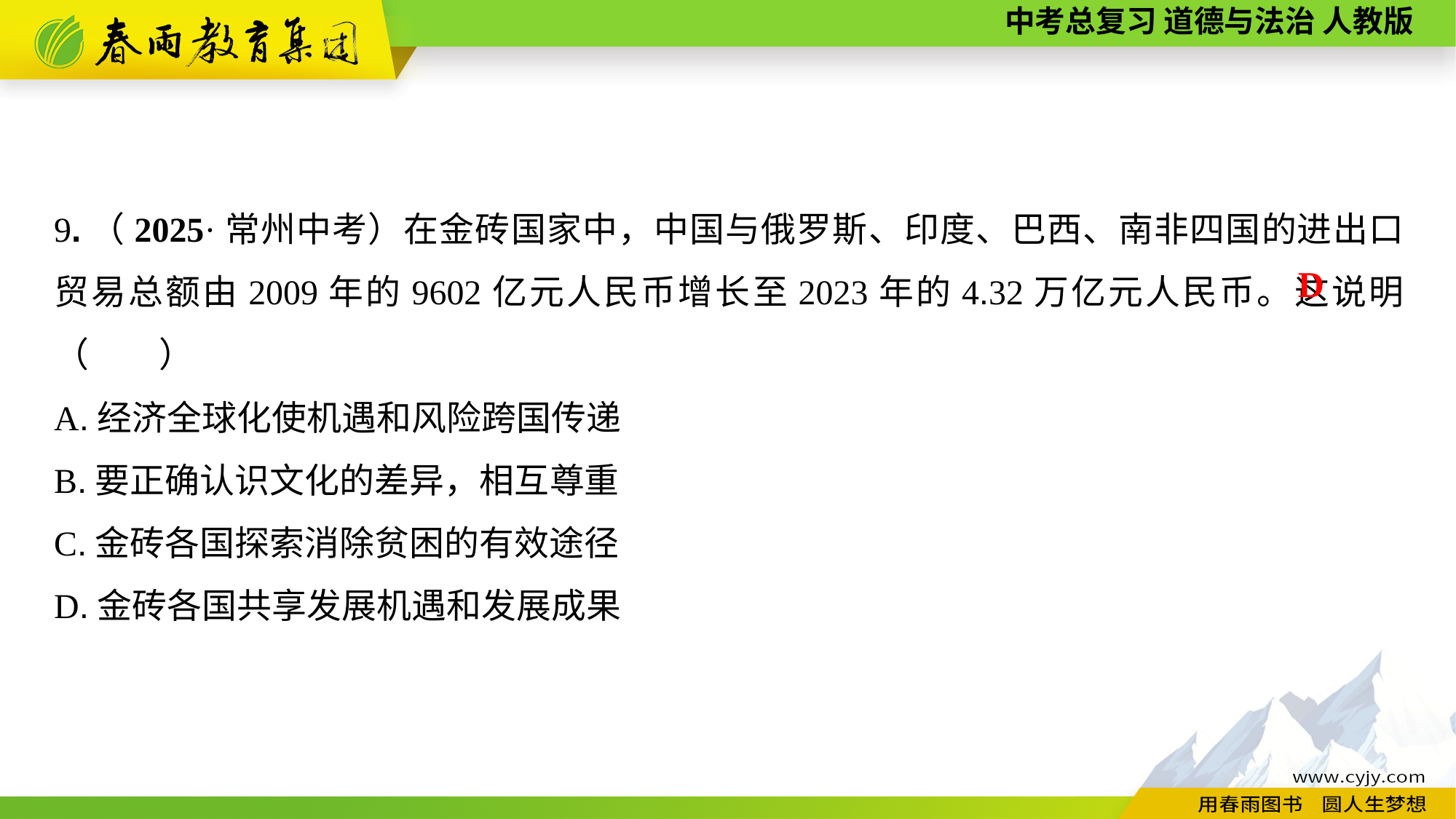

9.（2025·常州中考）在金砖国家中，中国与俄罗斯、印度、巴西、南非四国的进出口贸易总额由2009年的9602亿元人民币增长至2023年的4.32万亿元人民币。这说明（　　）
A.经济全球化使机遇和风险跨国传递
B.要正确认识文化的差异，相互尊重
C.金砖各国探索消除贫困的有效途径
D.金砖各国共享发展机遇和发展成果
D